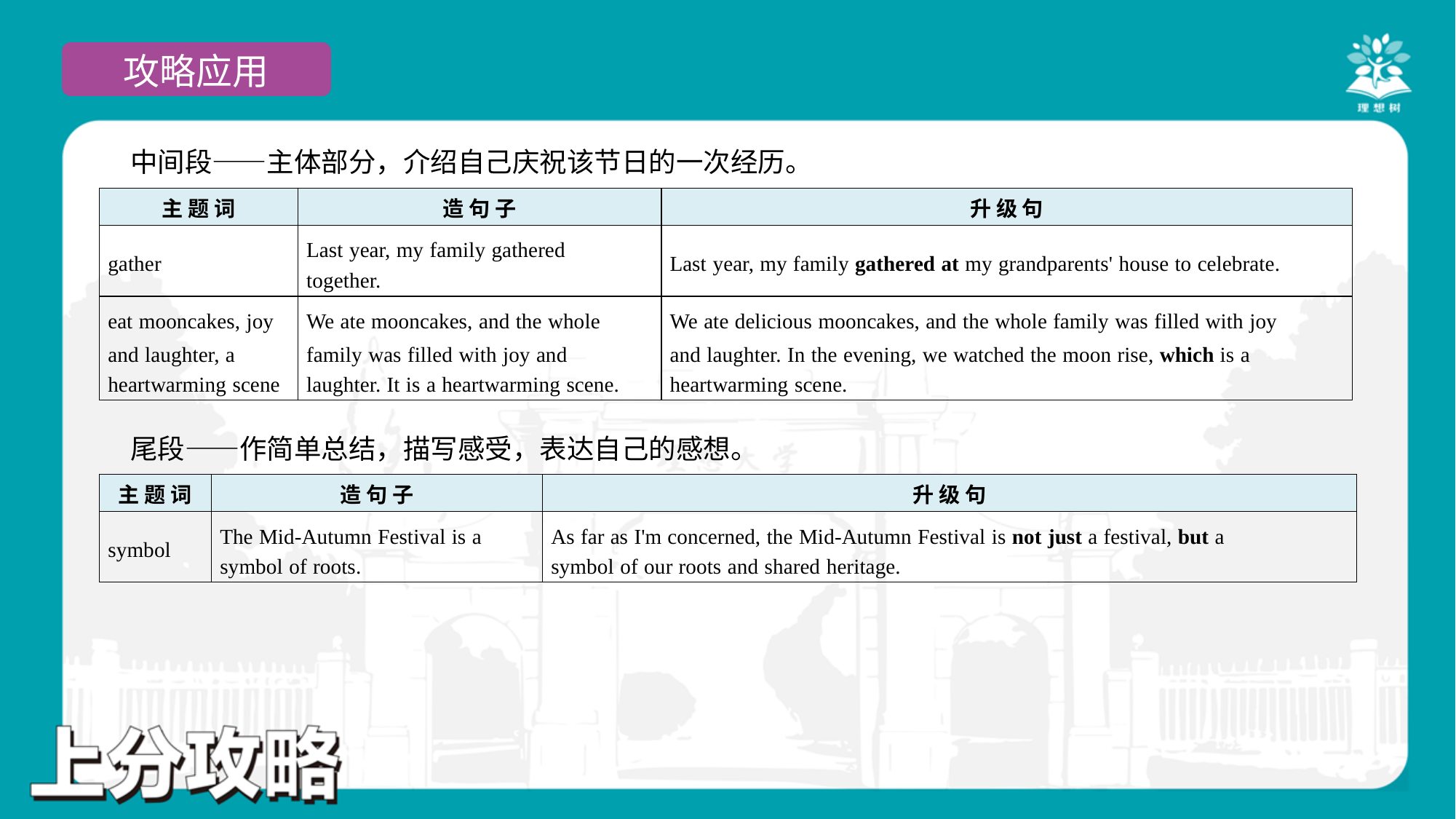

中间段——主体部分，介绍自己庆祝该节日的一次经历。
| 主 题 词 | 造 句 子 | 升 级 句 |
| --- | --- | --- |
| gather | Last year, my family gathered together. | Last year, my family gathered at my grandparents' house to celebrate. |
| eat mooncakes, joy and laughter, a heartwarming scene | We ate mooncakes, and the whole family was filled with joy and laughter. It is a heartwarming scene. | We ate delicious mooncakes, and the whole family was filled with joy and laughter. In the evening, we watched the moon rise, which is a heartwarming scene. |
    尾段——作简单总结，描写感受，表达自己的感想。
| 主 题 词 | 造 句 子 | 升 级 句 |
| --- | --- | --- |
| symbol | The Mid-Autumn Festival is a symbol of roots. | As far as I'm concerned, the Mid-Autumn Festival is not just a festival, but a symbol of our roots and shared heritage. |